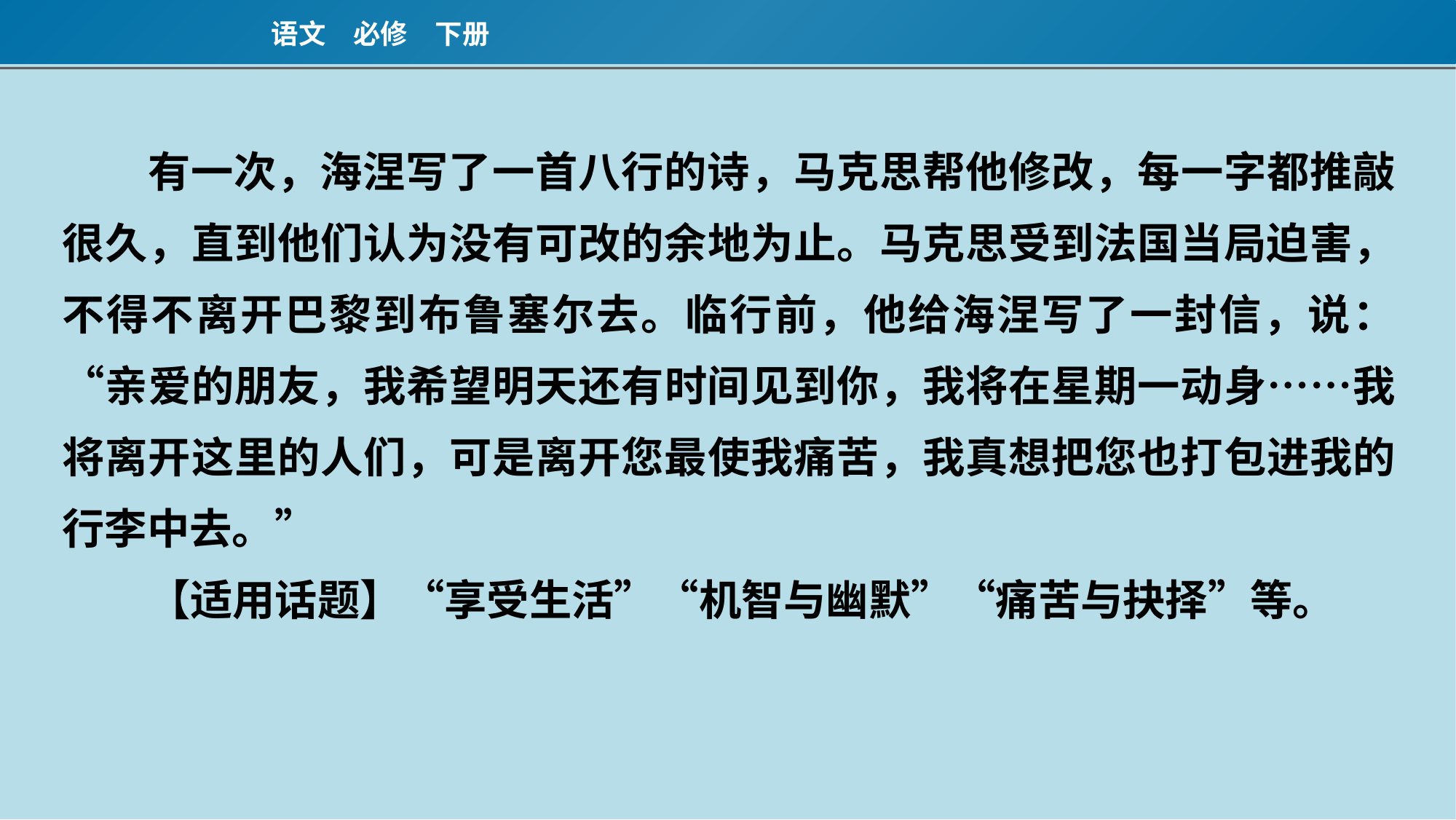

有一次，海涅写了一首八行的诗，马克思帮他修改，每一字都推敲很久，直到他们认为没有可改的余地为止。马克思受到法国当局迫害，不得不离开巴黎到布鲁塞尔去。临行前，他给海涅写了一封信，说：“亲爱的朋友，我希望明天还有时间见到你，我将在星期一动身……我将离开这里的人们，可是离开您最使我痛苦，我真想把您也打包进我的行李中去。”
【适用话题】“享受生活”“机智与幽默”“痛苦与抉择”等。